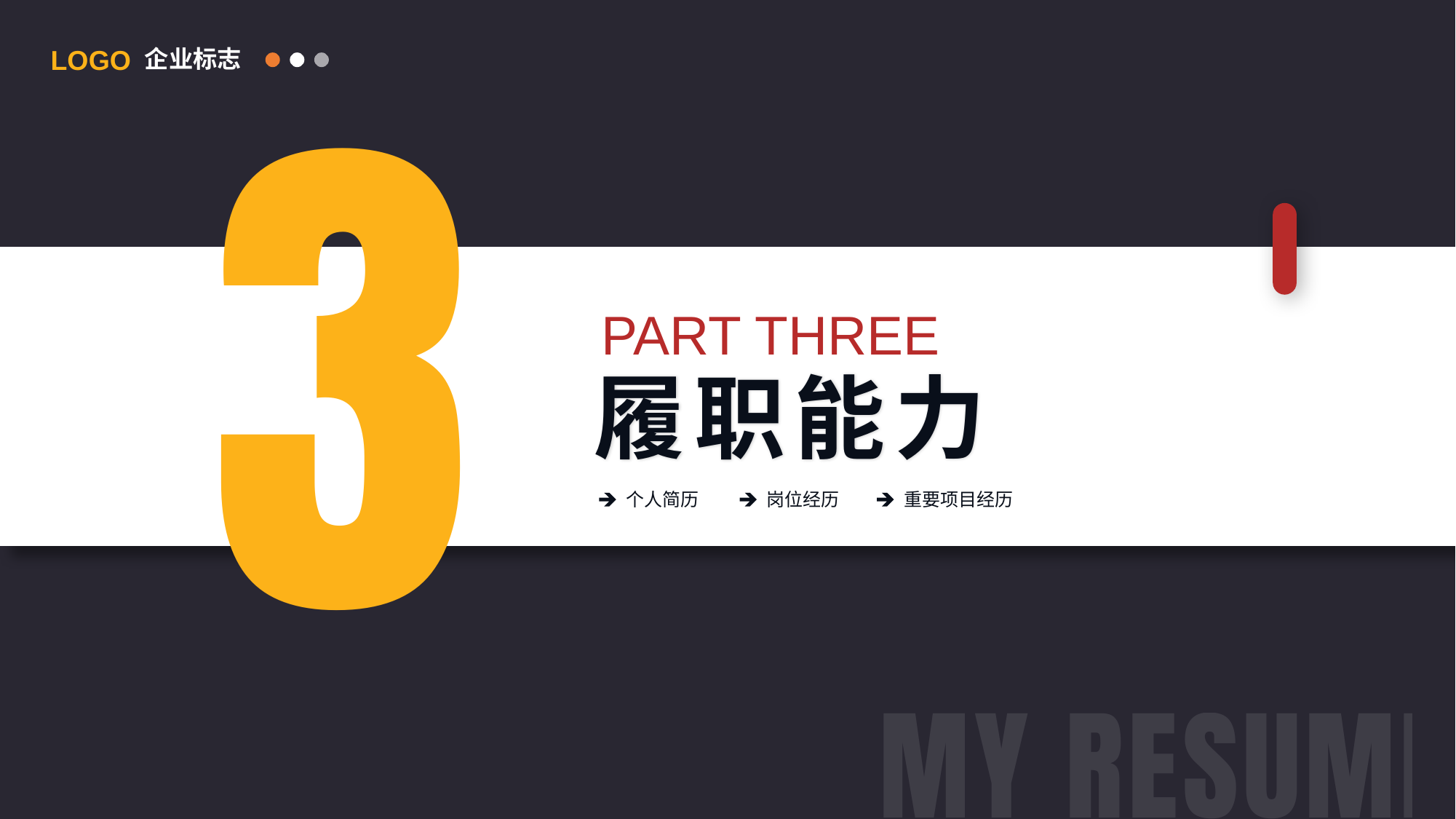

LOGO
企业标志

3

PART THREE
履职能力
个人简历
岗位经历
重要项目经历

MY RESUME